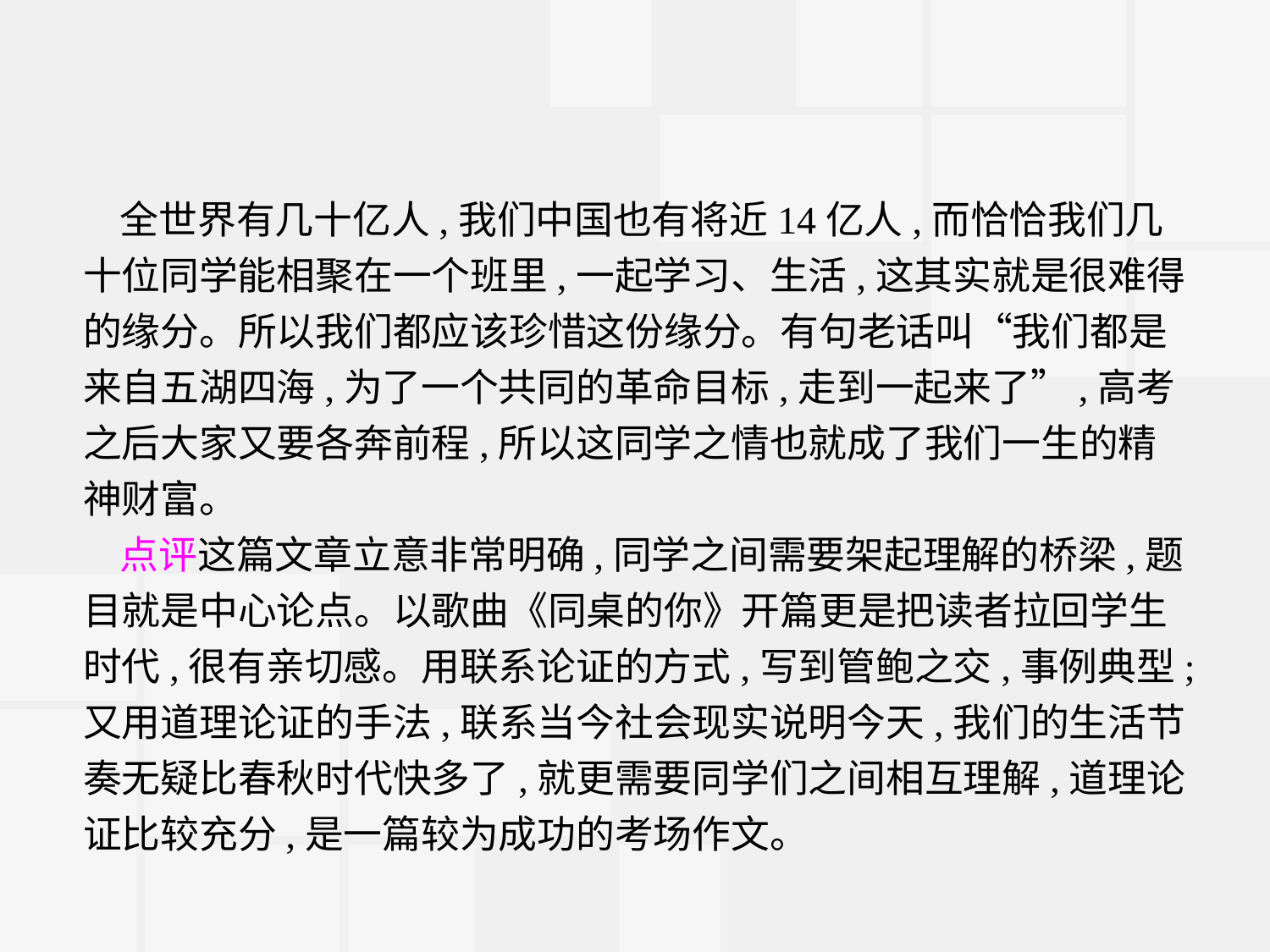

全世界有几十亿人,我们中国也有将近14亿人,而恰恰我们几十位同学能相聚在一个班里,一起学习、生活,这其实就是很难得的缘分。所以我们都应该珍惜这份缘分。有句老话叫“我们都是来自五湖四海,为了一个共同的革命目标,走到一起来了”,高考之后大家又要各奔前程,所以这同学之情也就成了我们一生的精神财富。
点评这篇文章立意非常明确,同学之间需要架起理解的桥梁,题目就是中心论点。以歌曲《同桌的你》开篇更是把读者拉回学生时代,很有亲切感。用联系论证的方式,写到管鲍之交,事例典型;又用道理论证的手法,联系当今社会现实说明今天,我们的生活节奏无疑比春秋时代快多了,就更需要同学们之间相互理解,道理论证比较充分,是一篇较为成功的考场作文。